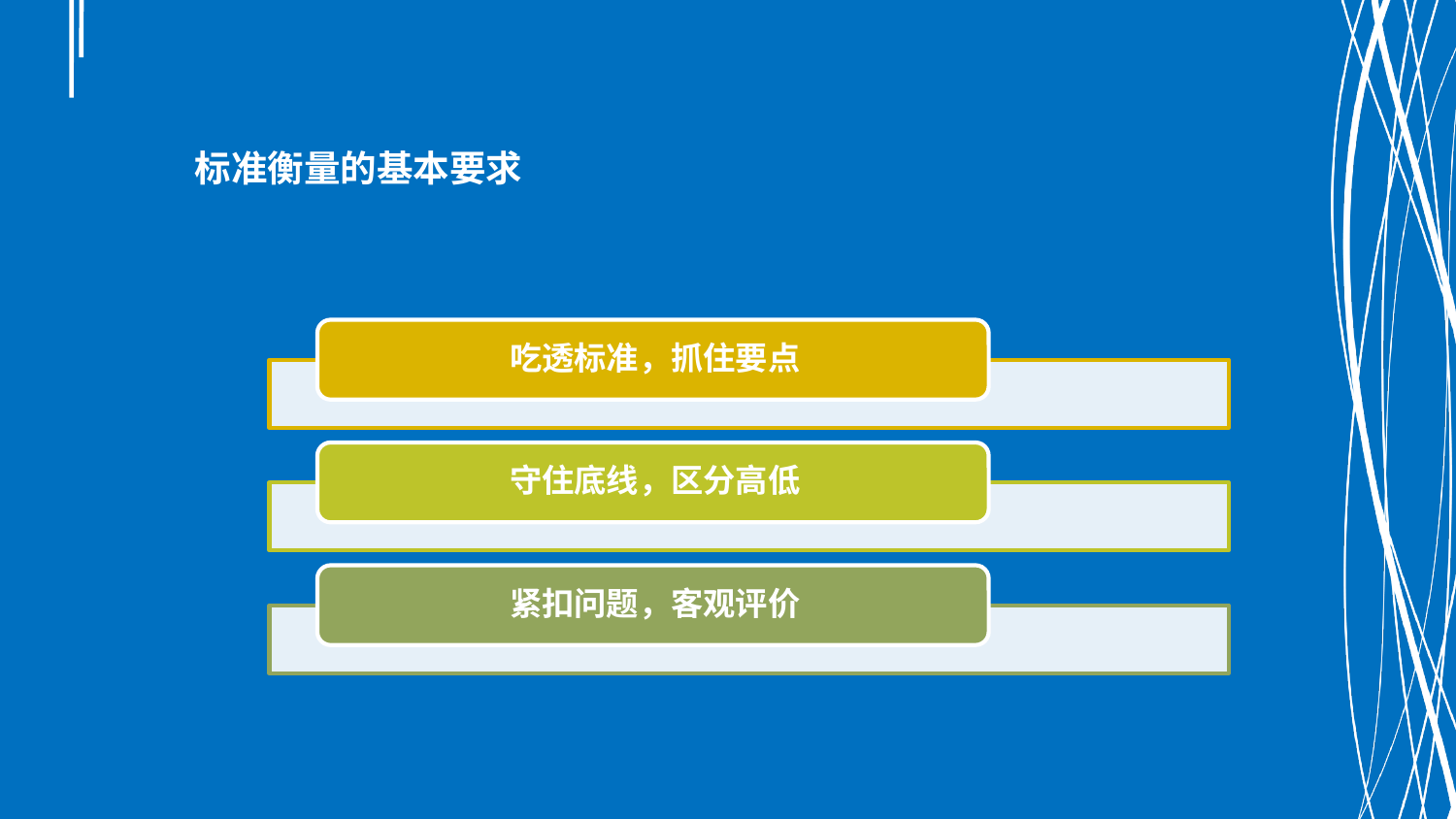

# 标准衡量的基本要求
吃透标准，抓住要点
守住底线，区分高低
紧扣问题，客观评价